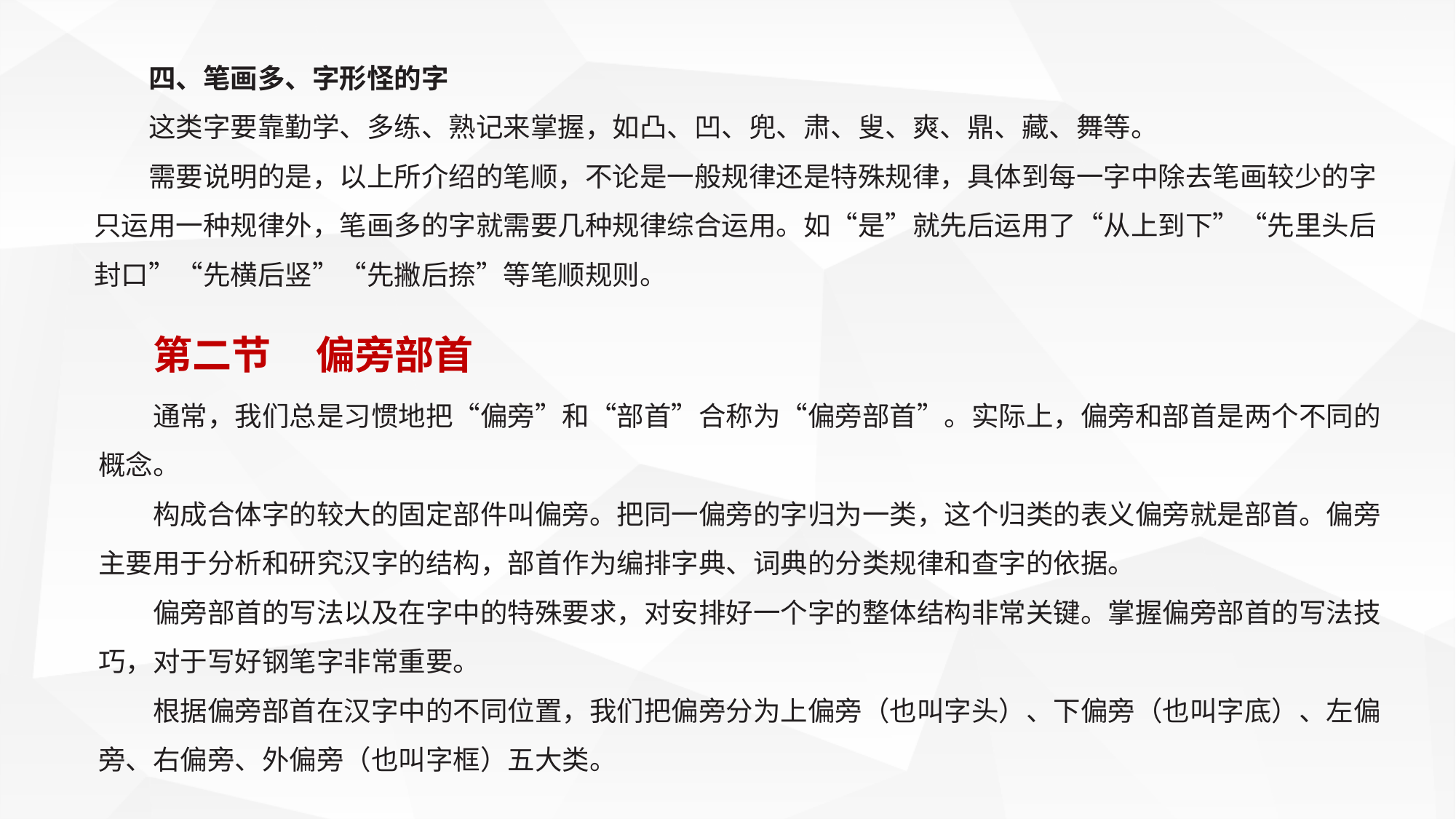

四、笔画多、字形怪的字
这类字要靠勤学、多练、熟记来掌握，如凸、凹、兜、肃、叟、爽、鼎、藏、舞等。
需要说明的是，以上所介绍的笔顺，不论是一般规律还是特殊规律，具体到每一字中除去笔画较少的字只运用一种规律外，笔画多的字就需要几种规律综合运用。如“是”就先后运用了“从上到下”“先里头后封口”“先横后竖”“先撇后捺”等笔顺规则。
第二节     偏旁部首
通常，我们总是习惯地把“偏旁”和“部首”合称为“偏旁部首”。实际上，偏旁和部首是两个不同的概念。
构成合体字的较大的固定部件叫偏旁。把同一偏旁的字归为一类，这个归类的表义偏旁就是部首。偏旁主要用于分析和研究汉字的结构，部首作为编排字典、词典的分类规律和查字的依据。
偏旁部首的写法以及在字中的特殊要求，对安排好一个字的整体结构非常关键。掌握偏旁部首的写法技巧，对于写好钢笔字非常重要。
根据偏旁部首在汉字中的不同位置，我们把偏旁分为上偏旁（也叫字头）、下偏旁（也叫字底）、左偏旁、右偏旁、外偏旁（也叫字框）五大类。